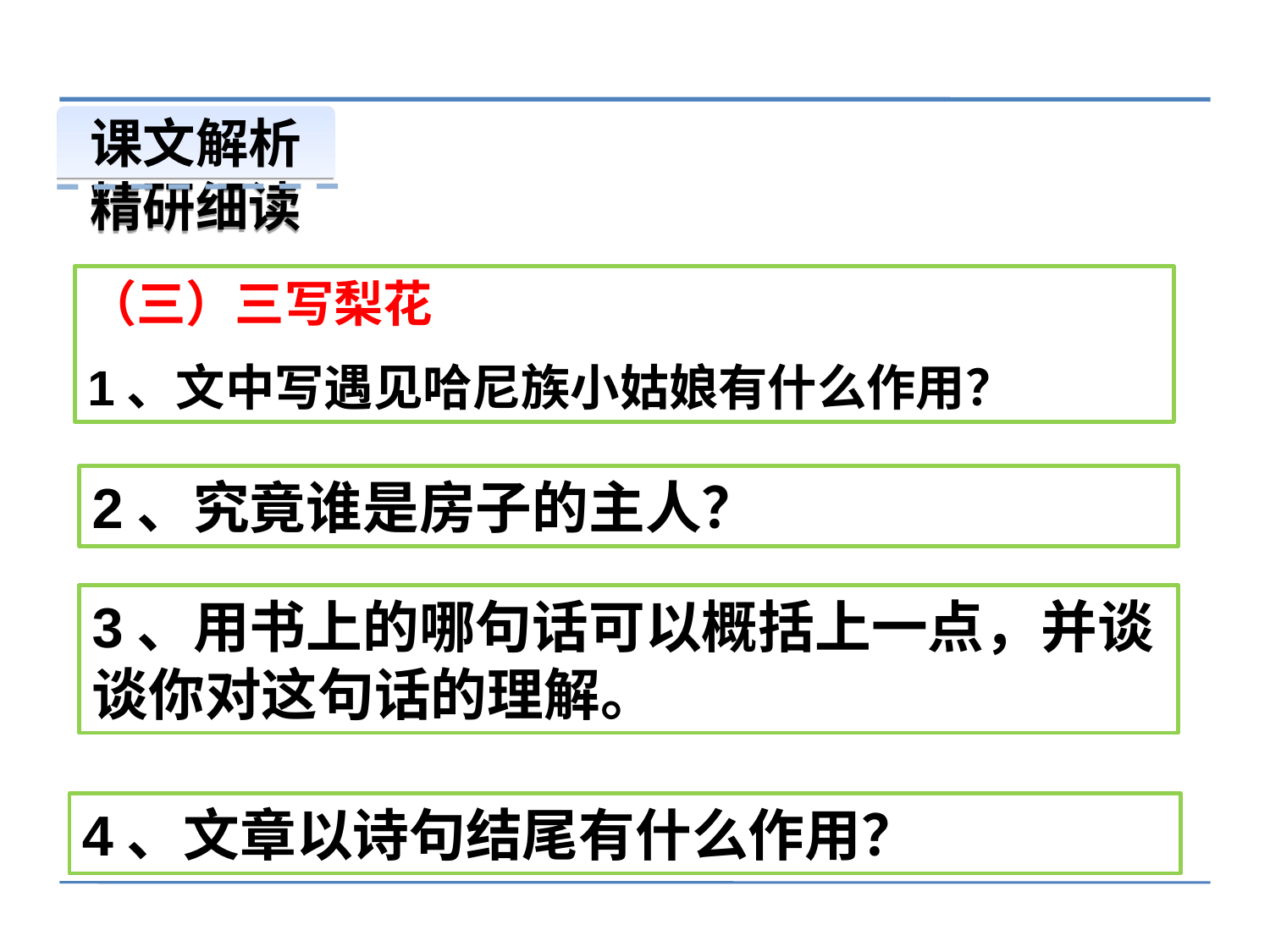

课文解析
精研细读

（三）三写梨花
1、文中写遇见哈尼族小姑娘有什么作用？
2、究竟谁是房子的主人？
3、用书上的哪句话可以概括上一点，并谈谈你对这句话的理解。
4、文章以诗句结尾有什么作用？